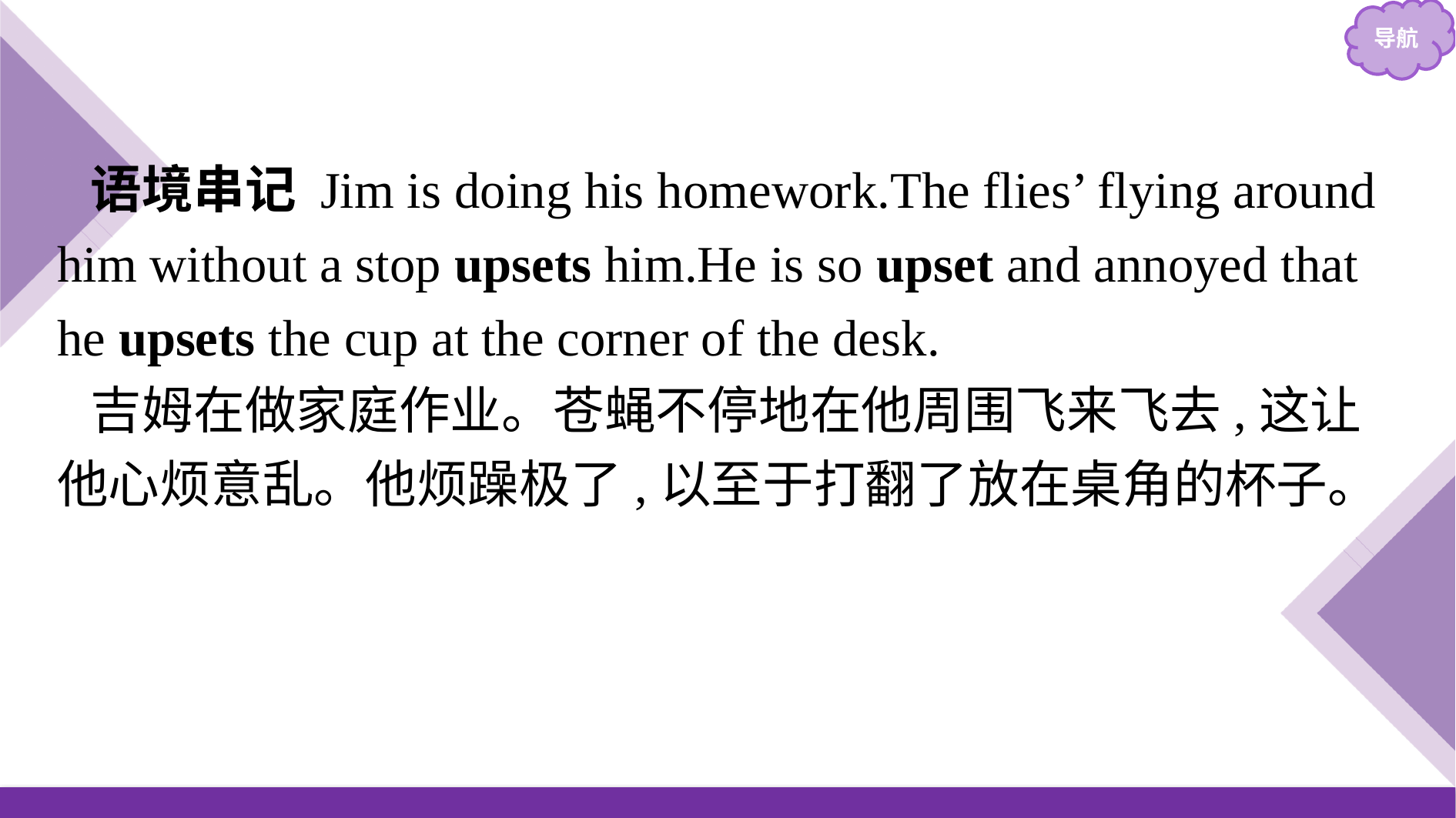

语境串记 Jim is doing his homework.The flies’ flying around him without a stop upsets him.He is so upset and annoyed that he upsets the cup at the corner of the desk.
吉姆在做家庭作业。苍蝇不停地在他周围飞来飞去,这让他心烦意乱。他烦躁极了,以至于打翻了放在桌角的杯子。